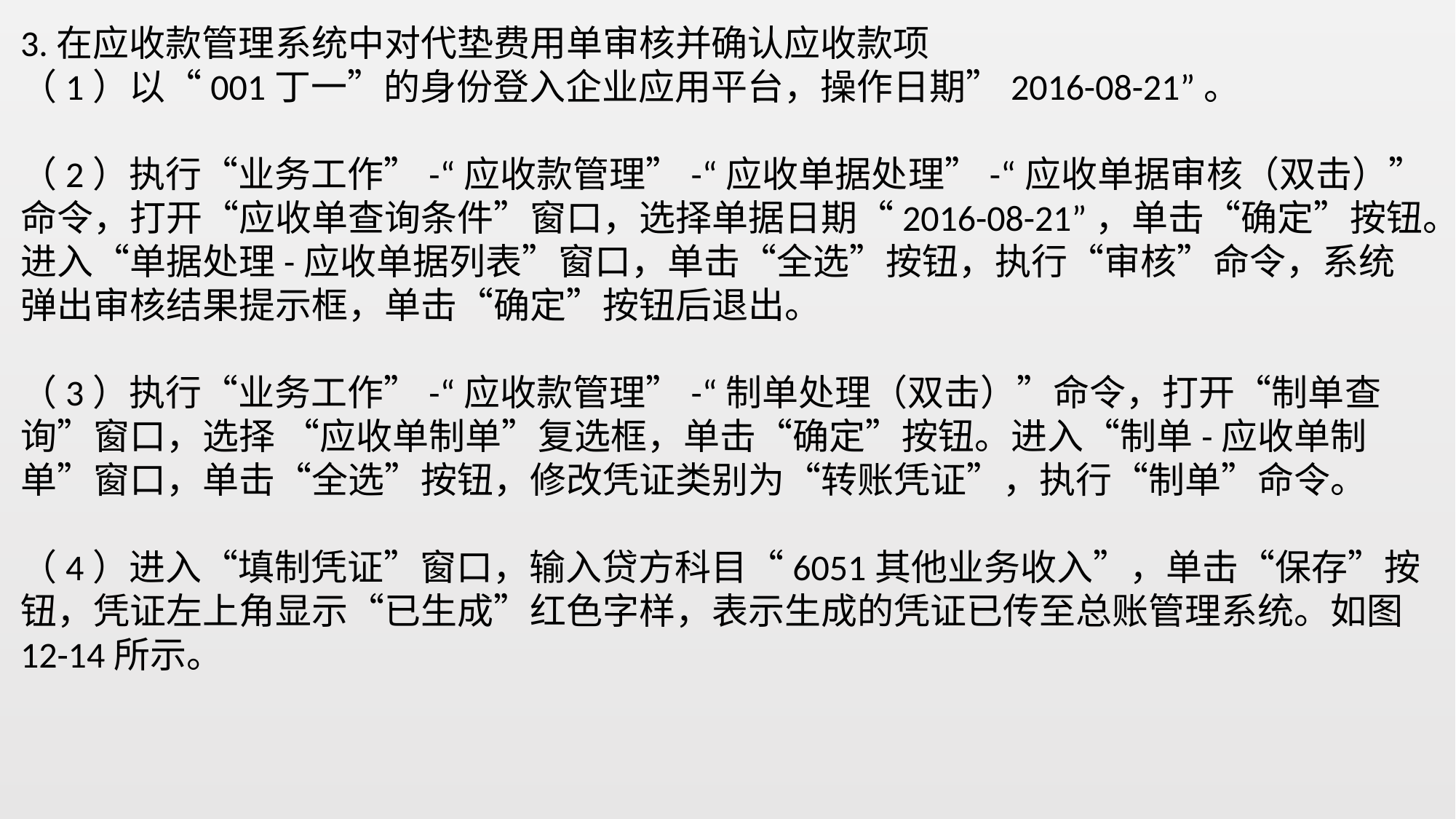

3.在应收款管理系统中对代垫费用单审核并确认应收款项
（1）以“001丁一”的身份登入企业应用平台，操作日期”2016-08-21”。

（2）执行“业务工作”-“应收款管理”-“应收单据处理”-“应收单据审核（双击）”命令，打开“应收单查询条件”窗口，选择单据日期“2016-08-21”，单击“确定”按钮。进入“单据处理-应收单据列表”窗口，单击“全选”按钮，执行“审核”命令，系统弹出审核结果提示框，单击“确定”按钮后退出。

（3）执行“业务工作”-“应收款管理”-“制单处理（双击）”命令，打开“制单查询”窗口，选择 “应收单制单”复选框，单击“确定”按钮。进入“制单-应收单制单”窗口，单击“全选”按钮，修改凭证类别为“转账凭证”，执行“制单”命令。

（4）进入“填制凭证”窗口，输入贷方科目“6051其他业务收入”，单击“保存”按钮，凭证左上角显示“已生成”红色字样，表示生成的凭证已传至总账管理系统。如图12-14所示。